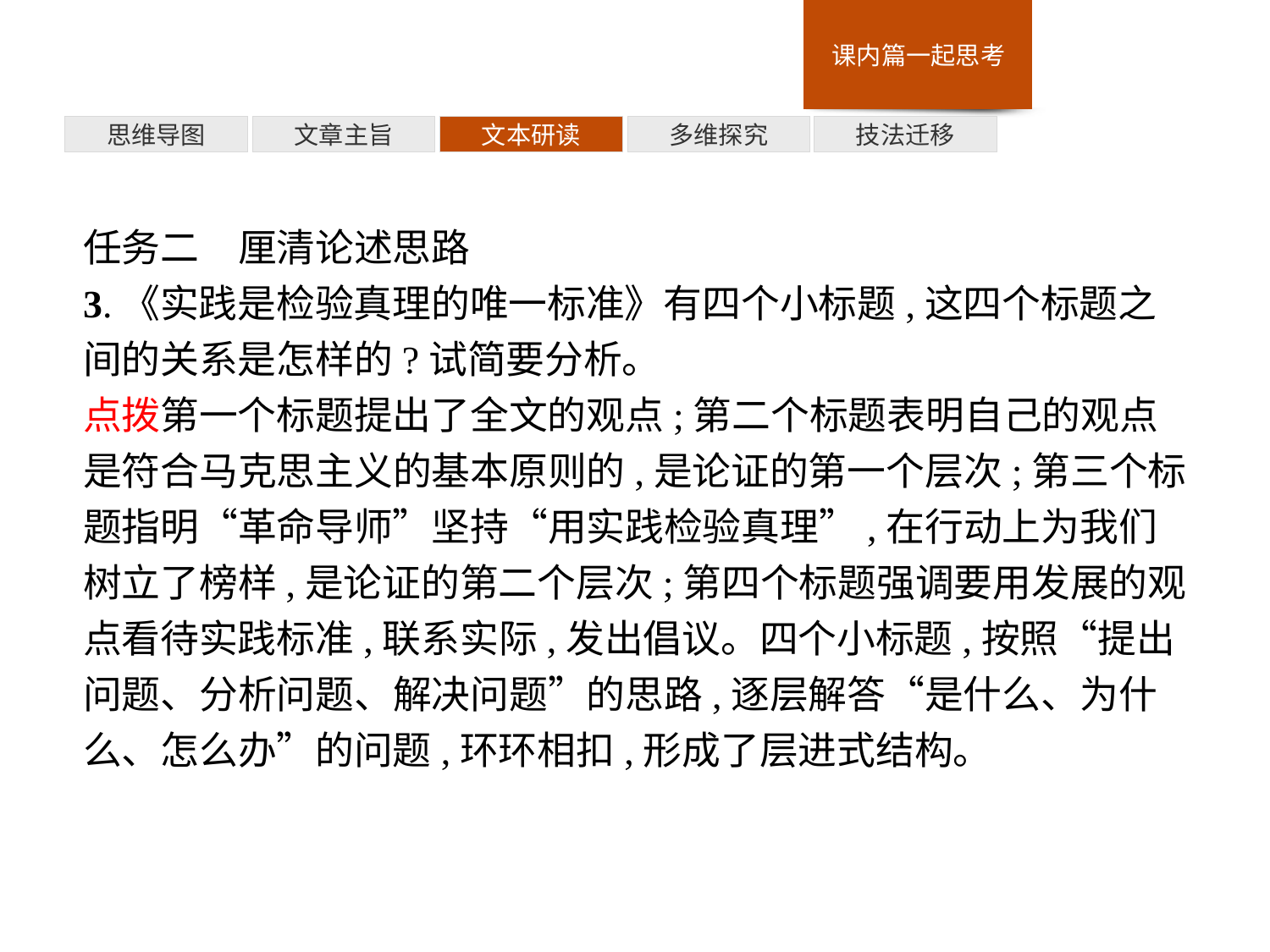

多维探究
思维导图
文章主旨
文本研读
技法迁移
任务二　厘清论述思路
3.《实践是检验真理的唯一标准》有四个小标题,这四个标题之间的关系是怎样的?试简要分析。
点拨第一个标题提出了全文的观点;第二个标题表明自己的观点是符合马克思主义的基本原则的,是论证的第一个层次;第三个标题指明“革命导师”坚持“用实践检验真理”,在行动上为我们树立了榜样,是论证的第二个层次;第四个标题强调要用发展的观点看待实践标准,联系实际,发出倡议。四个小标题,按照“提出问题、分析问题、解决问题”的思路,逐层解答“是什么、为什么、怎么办”的问题,环环相扣,形成了层进式结构。